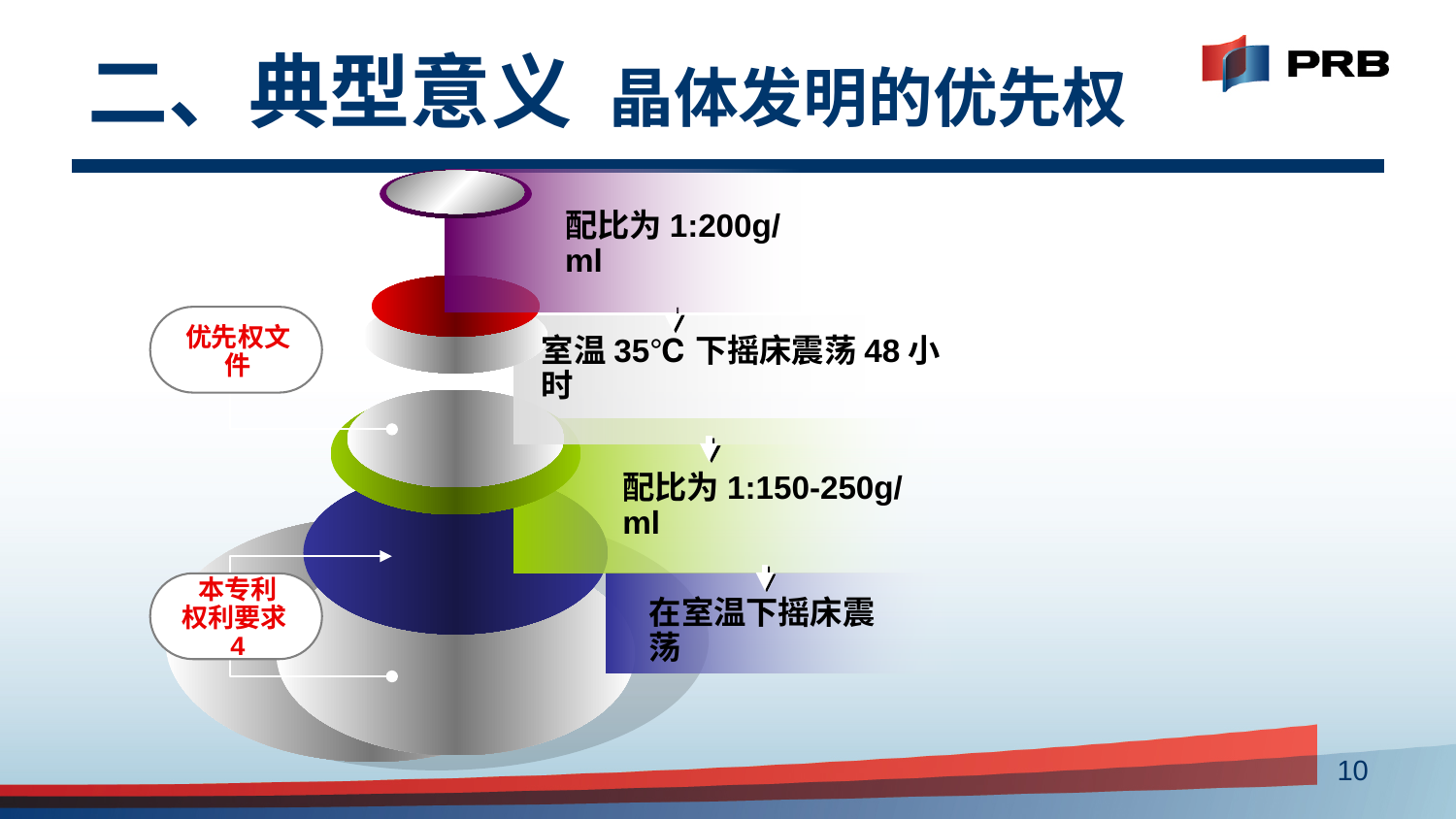

# 二、典型意义  晶体发明的优先权

配比为1:200g/ml

优先权文件
室温35℃下摇床震荡48小时

配比为1:150-250g/ml

本专利
权利要求4
在室温下摇床震荡
10